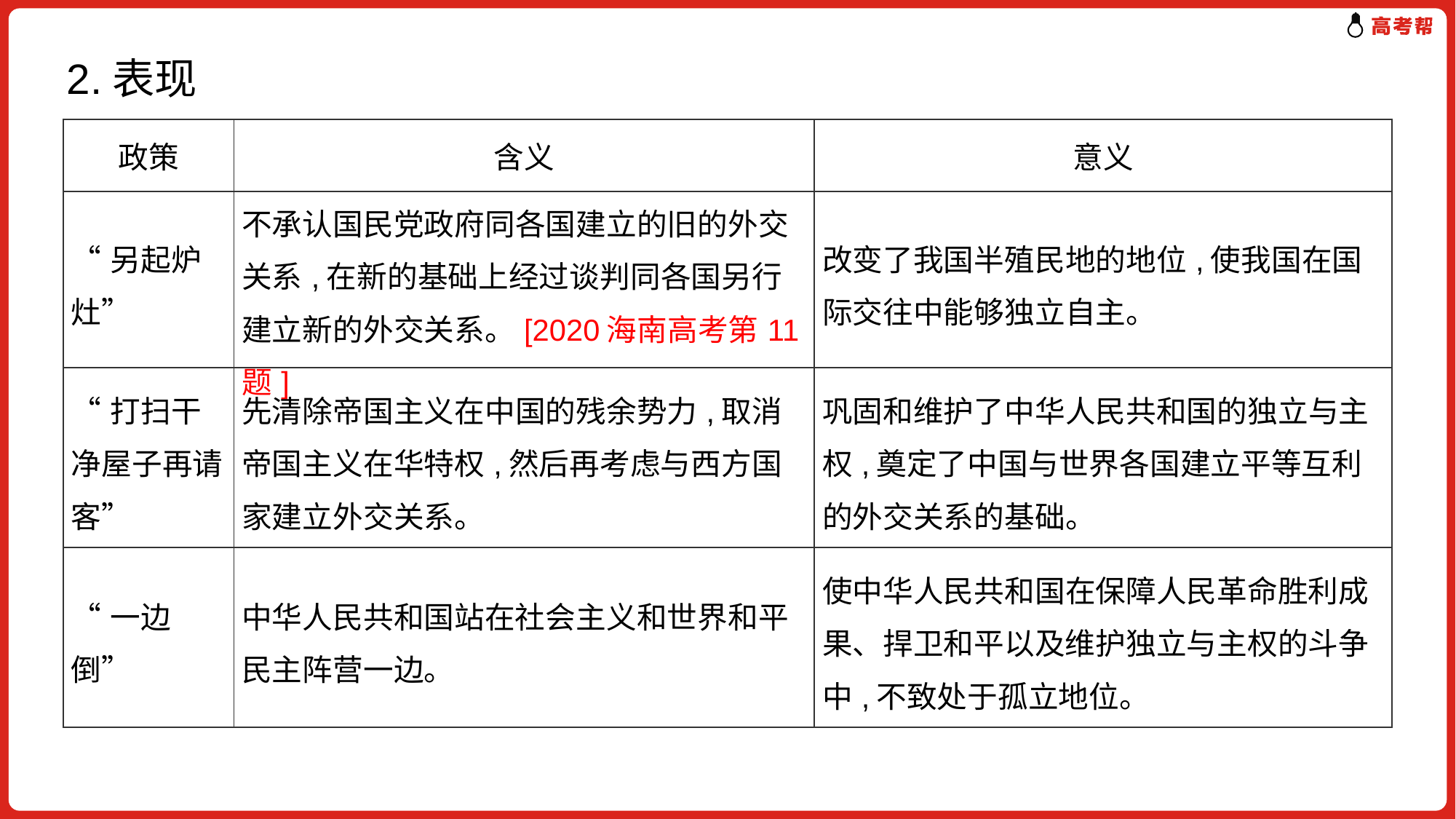

2.表现
| 政策 | 含义 | 意义 |
| --- | --- | --- |
| “另起炉灶” | 不承认国民党政府同各国建立的旧的外交关系,在新的基础上经过谈判同各国另行建立新的外交关系。[2020海南高考第11题] | 改变了我国半殖民地的地位,使我国在国际交往中能够独立自主。 |
| “打扫干净屋子再请客” | 先清除帝国主义在中国的残余势力,取消帝国主义在华特权,然后再考虑与西方国家建立外交关系。 | 巩固和维护了中华人民共和国的独立与主权,奠定了中国与世界各国建立平等互利的外交关系的基础。 |
| “一边倒” | 中华人民共和国站在社会主义和世界和平民主阵营一边。 | 使中华人民共和国在保障人民革命胜利成果、捍卫和平以及维护独立与主权的斗争中,不致处于孤立地位。 |